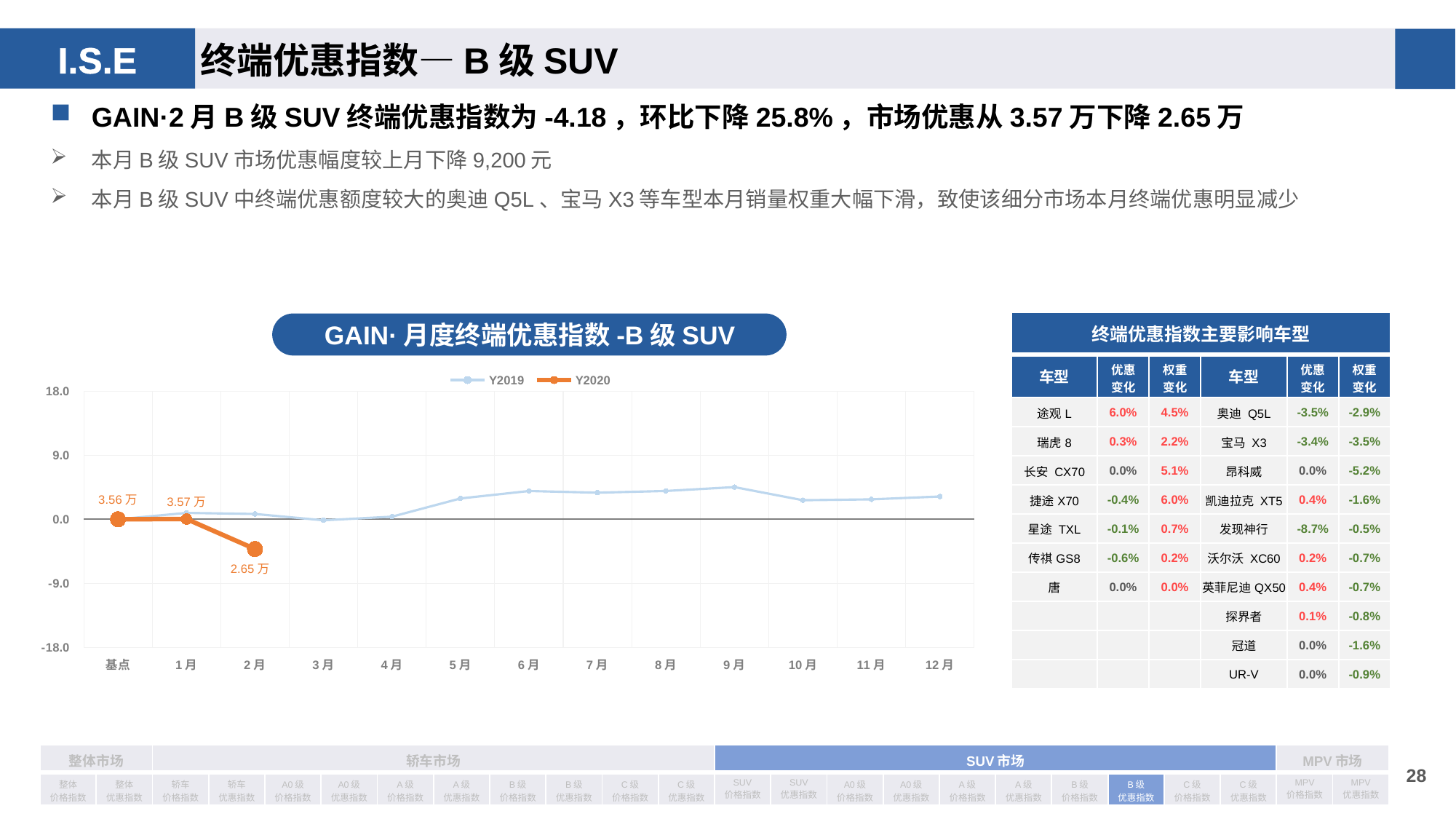

终端优惠指数—B级SUV
GAIN·2月B级SUV终端优惠指数为-4.18，环比下降25.8%，市场优惠从3.57万下降2.65万
本月B级SUV市场优惠幅度较上月下降9,200元
本月B级SUV中终端优惠额度较大的奥迪Q5L、宝马X3等车型本月销量权重大幅下滑，致使该细分市场本月终端优惠明显减少
| 终端优惠指数主要影响车型 |  |  |  |  |  |
| --- | --- | --- | --- | --- | --- |
| 车型 | 优惠 变化 | 权重 变化 | 车型 | 优惠 变化 | 权重变化 |
| 途观L | 6.0% | 4.5% | 奥迪 Q5L | -3.5% | -2.9% |
| 瑞虎8 | 0.3% | 2.2% | 宝马 X3 | -3.4% | -3.5% |
| 长安 CX70 | 0.0% | 5.1% | 昂科威 | 0.0% | -5.2% |
| 捷途X70 | -0.4% | 6.0% | 凯迪拉克 XT5 | 0.4% | -1.6% |
| 星途 TXL | -0.1% | 0.7% | 发现神行 | -8.7% | -0.5% |
| 传祺GS8 | -0.6% | 0.2% | 沃尔沃 XC60 | 0.2% | -0.7% |
| 唐 | 0.0% | 0.0% | 英菲尼迪QX50 | 0.4% | -0.7% |
|  |  |  | 探界者 | 0.1% | -0.8% |
|  |  |  | 冠道 | 0.0% | -1.6% |
|  |  |  | UR-V | 0.0% | -0.9% |
GAIN·月度终端优惠指数-B级SUV

### Chart

| Category | Y2019 | Y2020 |
|---|---|---|
| 基点 | 0.0 | 0.0 |
| 1月 | 0.9 | 0.04 |
| 2月 | 0.75 | -4.18 |
| 3月 | -0.14 | None |
| 4月 | 0.37 | None |
| 5月 | 2.93 | None |
| 6月 | 3.97 | None |
| 7月 | 3.74 | None |
| 8月 | 3.98 | None |
| 9月 | 4.52 | None |
| 10月 | 2.68 | None |
| 11月 | 2.8 | None |
| 12月 | 3.2 | None |
| 整体市场 |  | 轿车市场 |  |  |  |  |  |  |  |  |  | SUV市场 |  |  |  |  |  |  |  |  |  | MPV市场 |  |
| --- | --- | --- | --- | --- | --- | --- | --- | --- | --- | --- | --- | --- | --- | --- | --- | --- | --- | --- | --- | --- | --- | --- | --- |
| 整体 价格指数 | 整体 优惠指数 | 轿车 价格指数 | 轿车 优惠指数 | A0级 价格指数 | A0级 优惠指数 | A级 价格指数 | A级 优惠指数 | B级 价格指数 | B级 优惠指数 | C级 价格指数 | C级 优惠指数 | SUV 价格指数 | SUV 优惠指数 | A0级 价格指数 | A0级 优惠指数 | A级 价格指数 | A级 优惠指数 | B级 价格指数 | B级 优惠指数 | C级 价格指数 | C级 优惠指数 | MPV 价格指数 | MPV 优惠指数 |
28